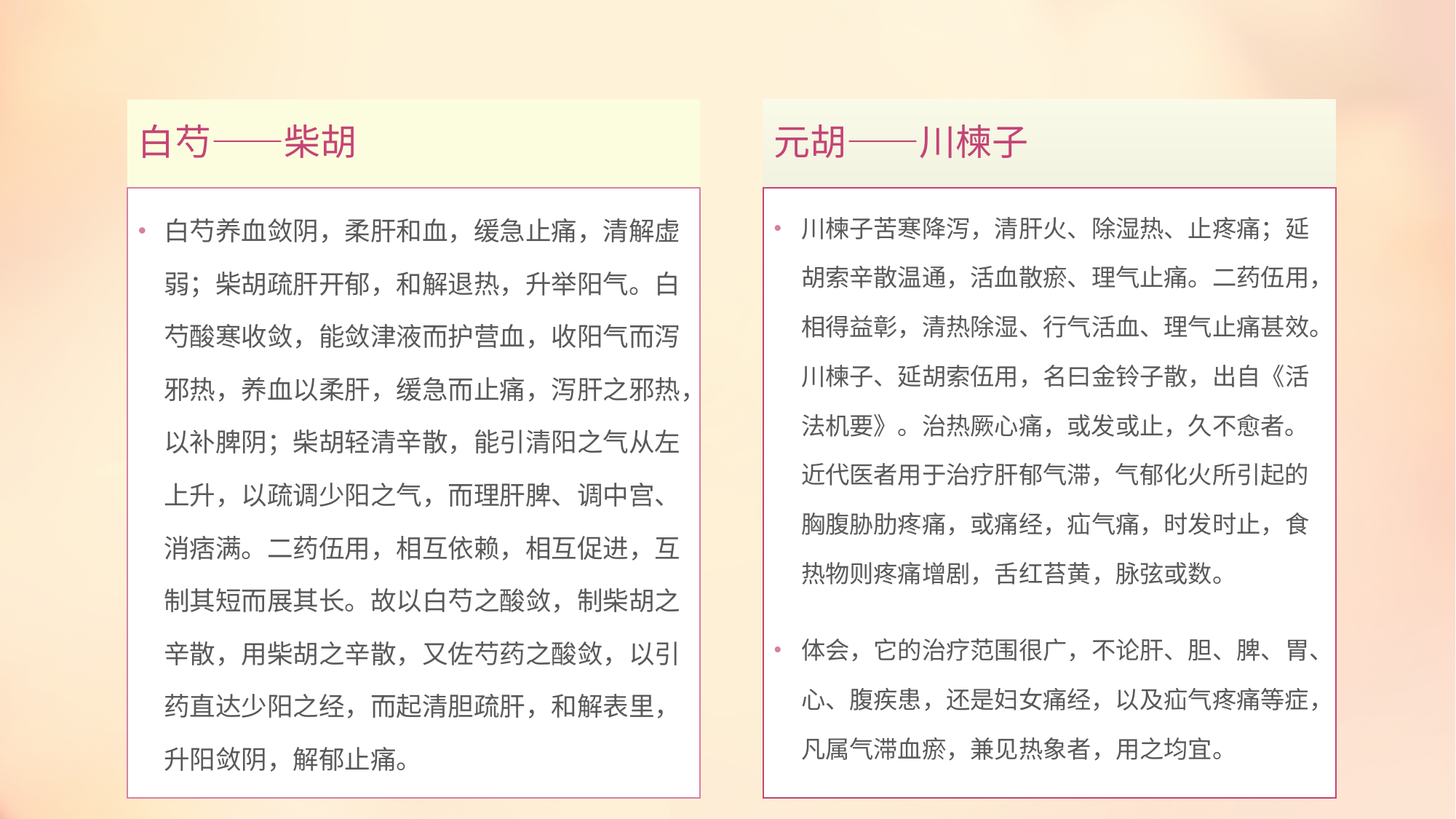

白芍——柴胡
元胡——川楝子
白芍养血敛阴，柔肝和血，缓急止痛，清解虚弱；柴胡疏肝开郁，和解退热，升举阳气。白芍酸寒收敛，能敛津液而护营血，收阳气而泻邪热，养血以柔肝，缓急而止痛，泻肝之邪热，以补脾阴；柴胡轻清辛散，能引清阳之气从左上升，以疏调少阳之气，而理肝脾、调中宫、消痞满。二药伍用，相互依赖，相互促进，互制其短而展其长。故以白芍之酸敛，制柴胡之辛散，用柴胡之辛散，又佐芍药之酸敛，以引药直达少阳之经，而起清胆疏肝，和解表里，升阳敛阴，解郁止痛。

川楝子苦寒降泻，清肝火、除湿热、止疼痛；延胡索辛散温通，活血散瘀、理气止痛。二药伍用，相得益彰，清热除湿、行气活血、理气止痛甚效。川楝子、延胡索伍用，名曰金铃子散，出自《活法机要》。治热厥心痛，或发或止，久不愈者。近代医者用于治疗肝郁气滞，气郁化火所引起的胸腹胁肋疼痛，或痛经，疝气痛，时发时止，食热物则疼痛增剧，舌红苔黄，脉弦或数。
体会，它的治疗范围很广，不论肝、胆、脾、胃、心、腹疾患，还是妇女痛经，以及疝气疼痛等症，凡属气滞血瘀，兼见热象者，用之均宜。